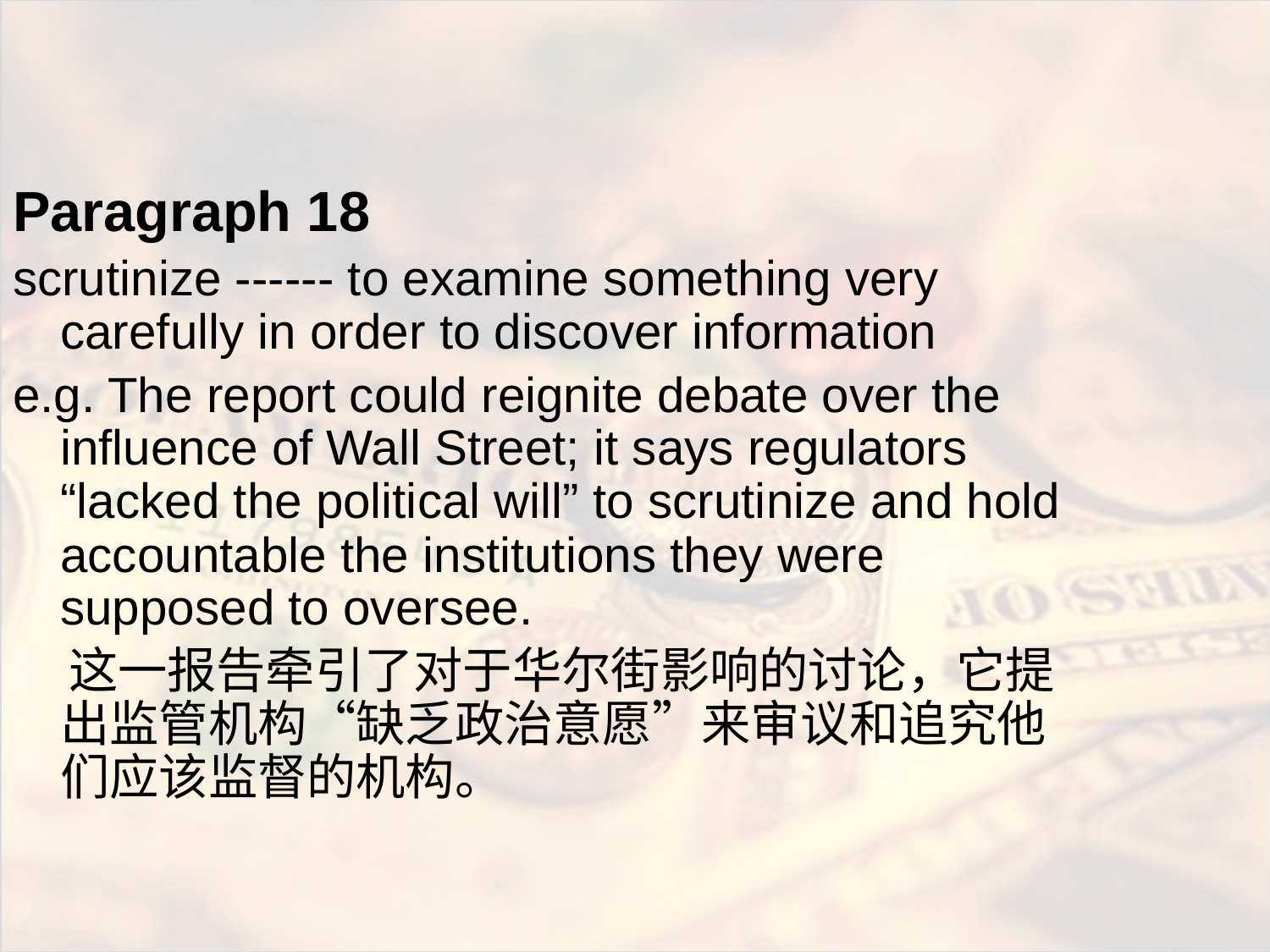

#
Paragraph 18
scrutinize ------ to examine something very carefully in order to discover information
e.g. The report could reignite debate over the influence of Wall Street; it says regulators “lacked the political will” to scrutinize and hold accountable the institutions they were supposed to oversee.
    这一报告牵引了对于华尔街影响的讨论，它提出监管机构“缺乏政治意愿”来审议和追究他们应该监督的机构。